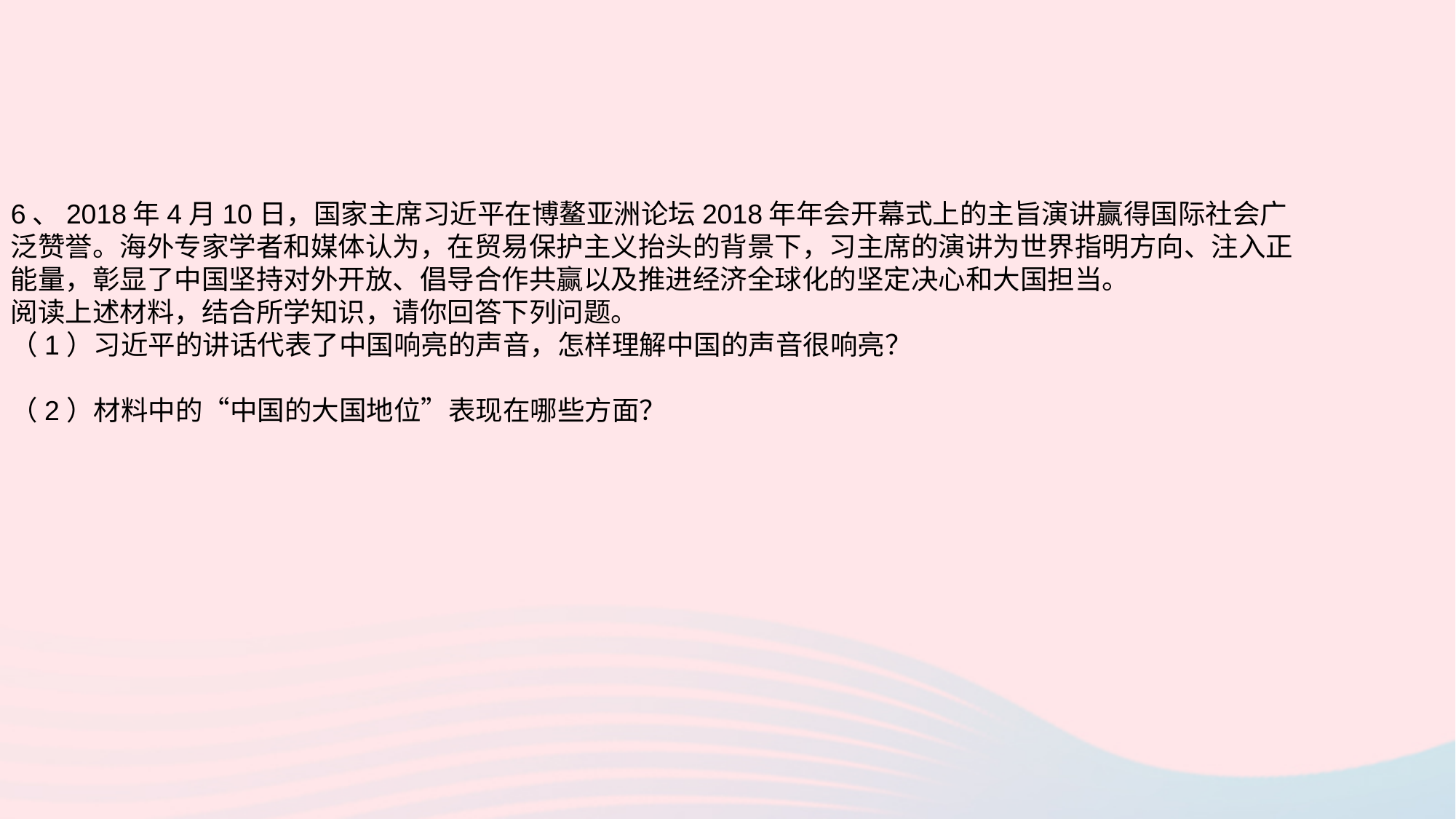

6、2018年4月10日，国家主席习近平在博鳌亚洲论坛2018年年会开幕式上的主旨演讲赢得国际社会广泛赞誉。海外专家学者和媒体认为，在贸易保护主义抬头的背景下，习主席的演讲为世界指明方向、注入正能量，彰显了中国坚持对外开放、倡导合作共赢以及推进经济全球化的坚定决心和大国担当。
阅读上述材料，结合所学知识，请你回答下列问题。
（1）习近平的讲话代表了中国响亮的声音，怎样理解中国的声音很响亮？

（2）材料中的“中国的大国地位”表现在哪些方面？